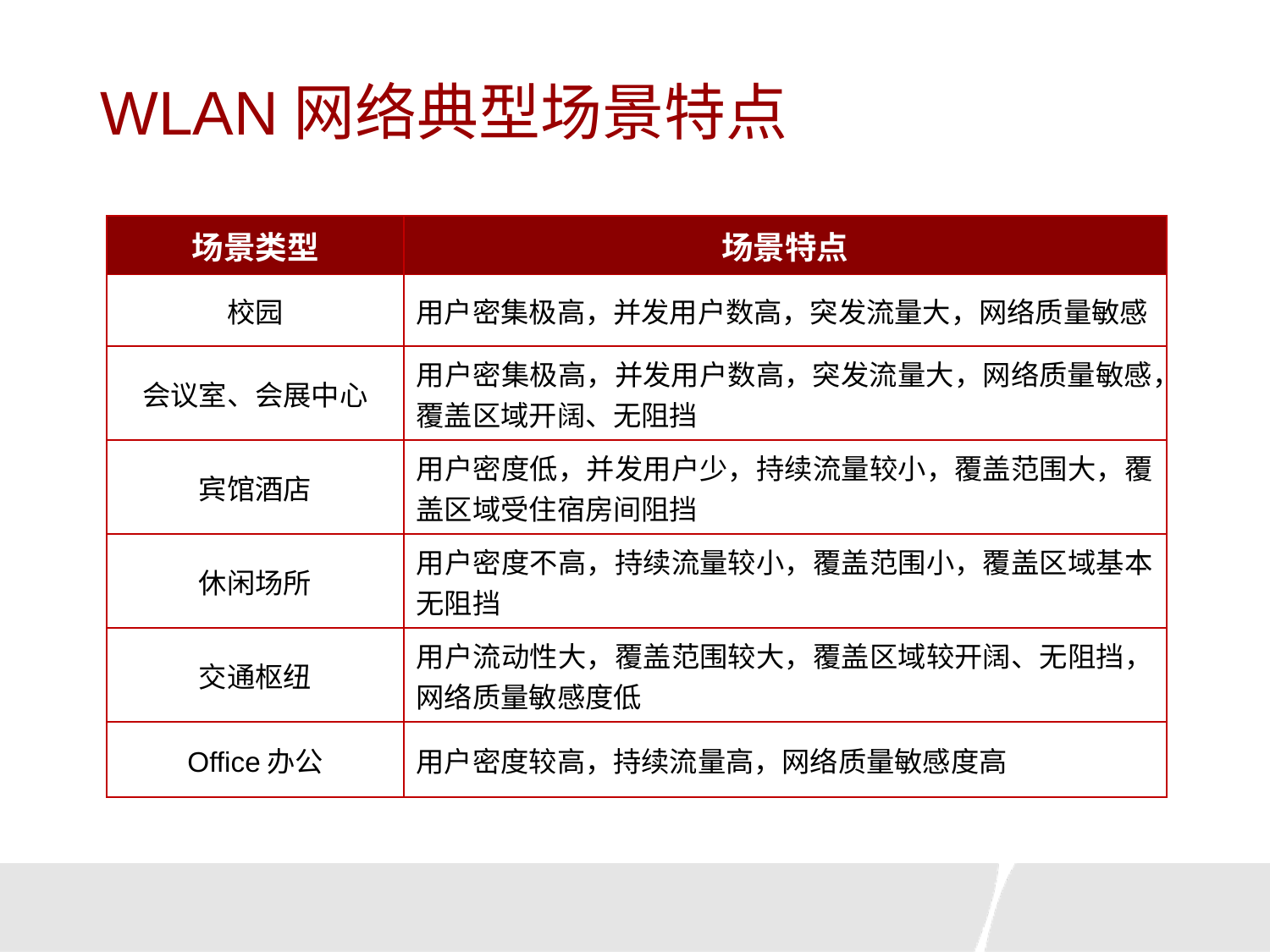

# WLAN网络典型场景特点
| 场景类型 | 场景特点 |
| --- | --- |
| 校园 | 用户密集极高，并发用户数高，突发流量大，网络质量敏感 |
| 会议室、会展中心 | 用户密集极高，并发用户数高，突发流量大，网络质量敏感，覆盖区域开阔、无阻挡 |
| 宾馆酒店 | 用户密度低，并发用户少，持续流量较小，覆盖范围大，覆盖区域受住宿房间阻挡 |
| 休闲场所 | 用户密度不高，持续流量较小，覆盖范围小，覆盖区域基本无阻挡 |
| 交通枢纽 | 用户流动性大，覆盖范围较大，覆盖区域较开阔、无阻挡，网络质量敏感度低 |
| Office办公 | 用户密度较高，持续流量高，网络质量敏感度高 |